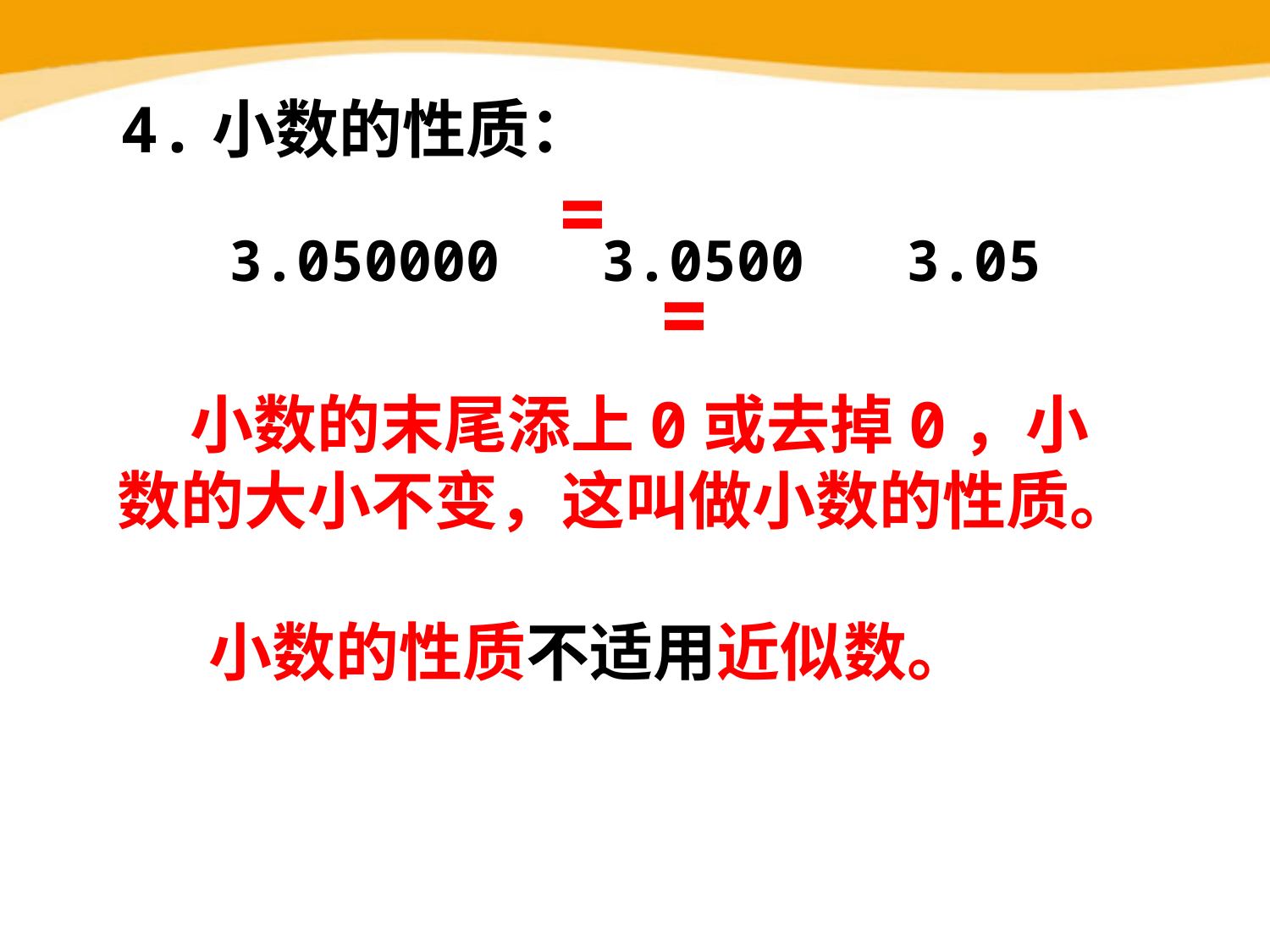

# 4.小数的性质：
3.050000   3.0500   3.05
=     =
    小数的末尾添上0或去掉0，小数的大小不变，这叫做小数的性质。
小数的性质不适用近似数。